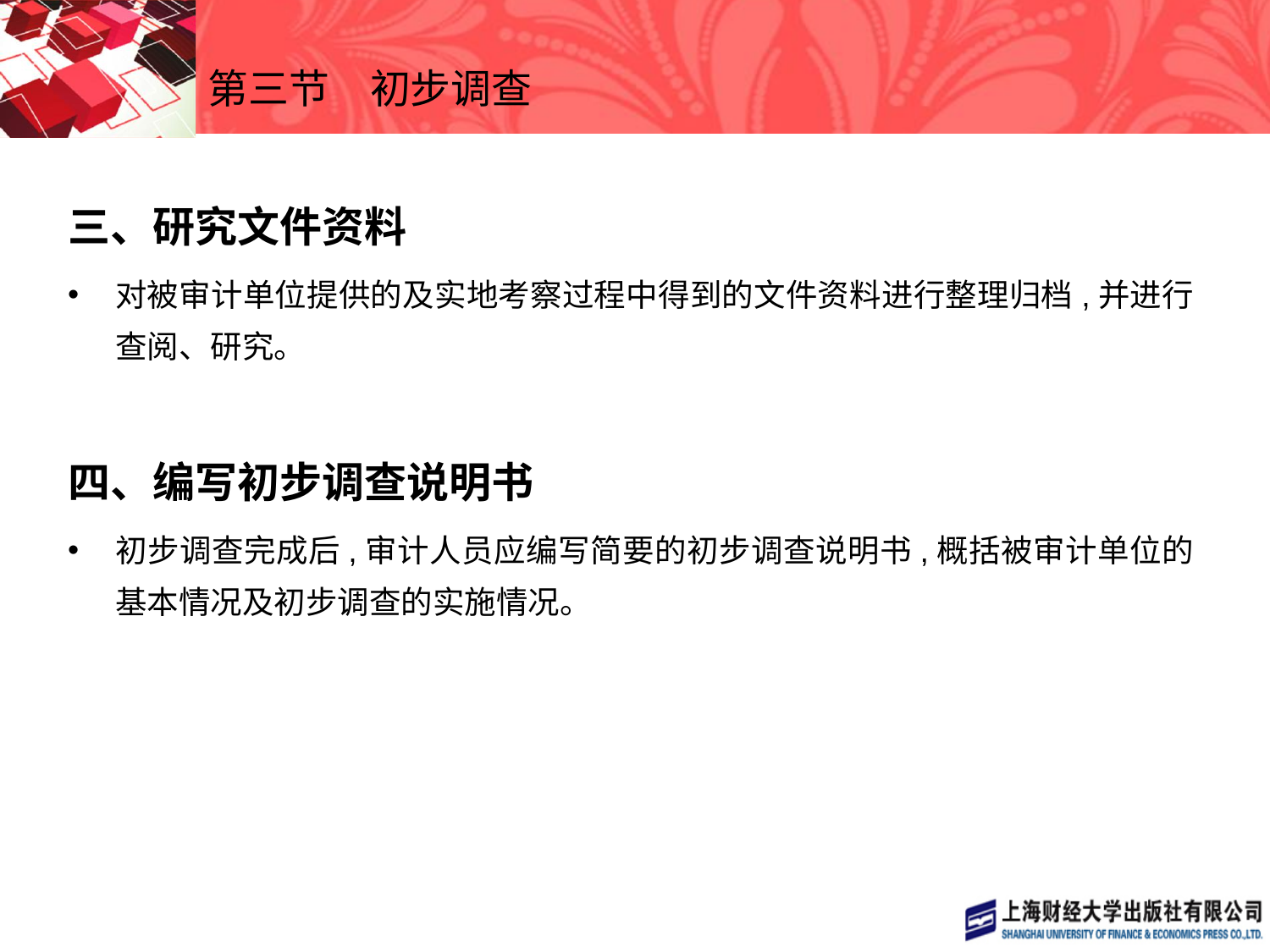

# 第三节　初步调查
三、研究文件资料
对被审计单位提供的及实地考察过程中得到的文件资料进行整理归档,并进行查阅、研究。

四、编写初步调查说明书
初步调查完成后,审计人员应编写简要的初步调查说明书,概括被审计单位的基本情况及初步调查的实施情况。